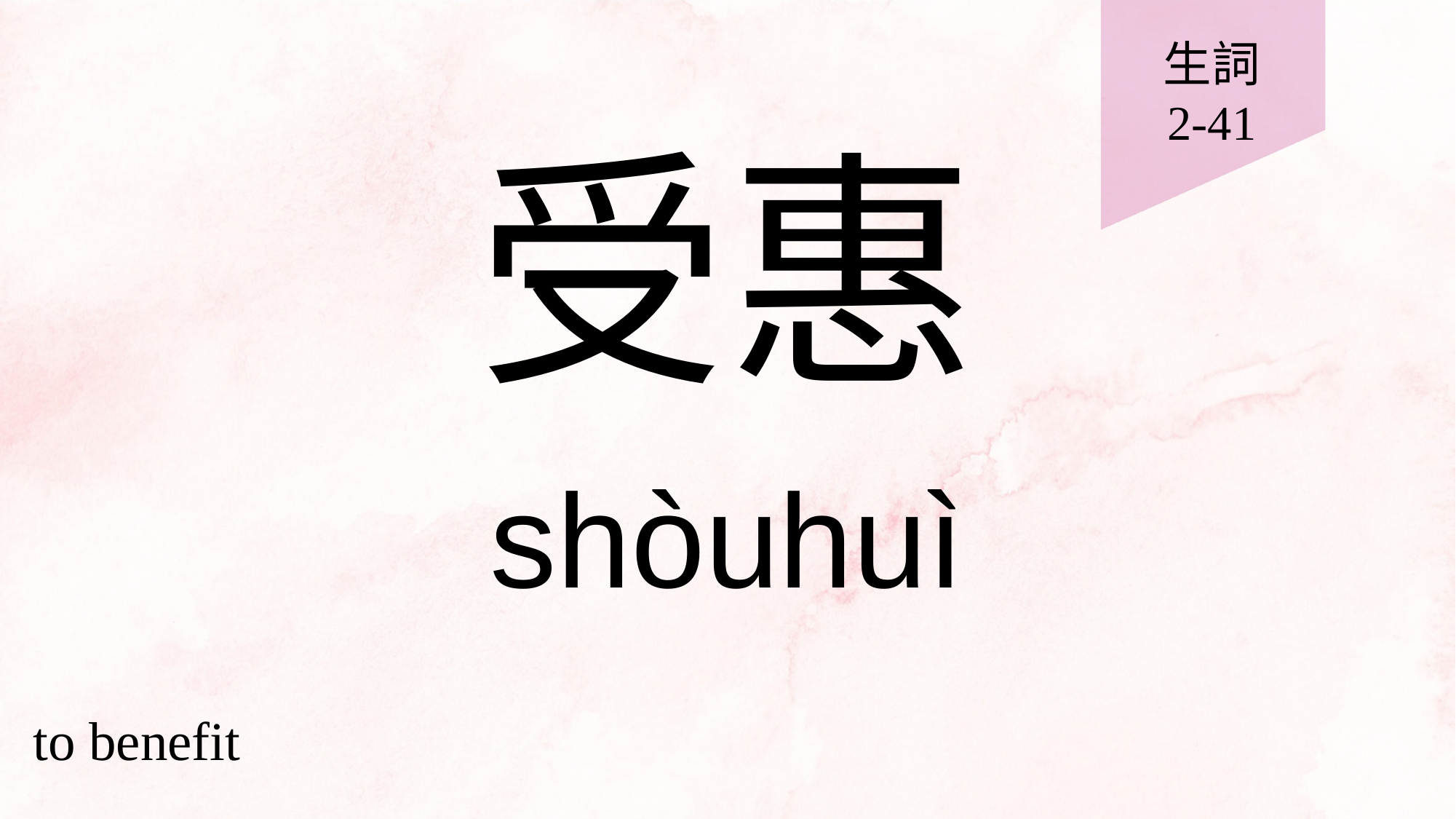

生詞
2-41
# 受惠
shòuhuì
to benefit